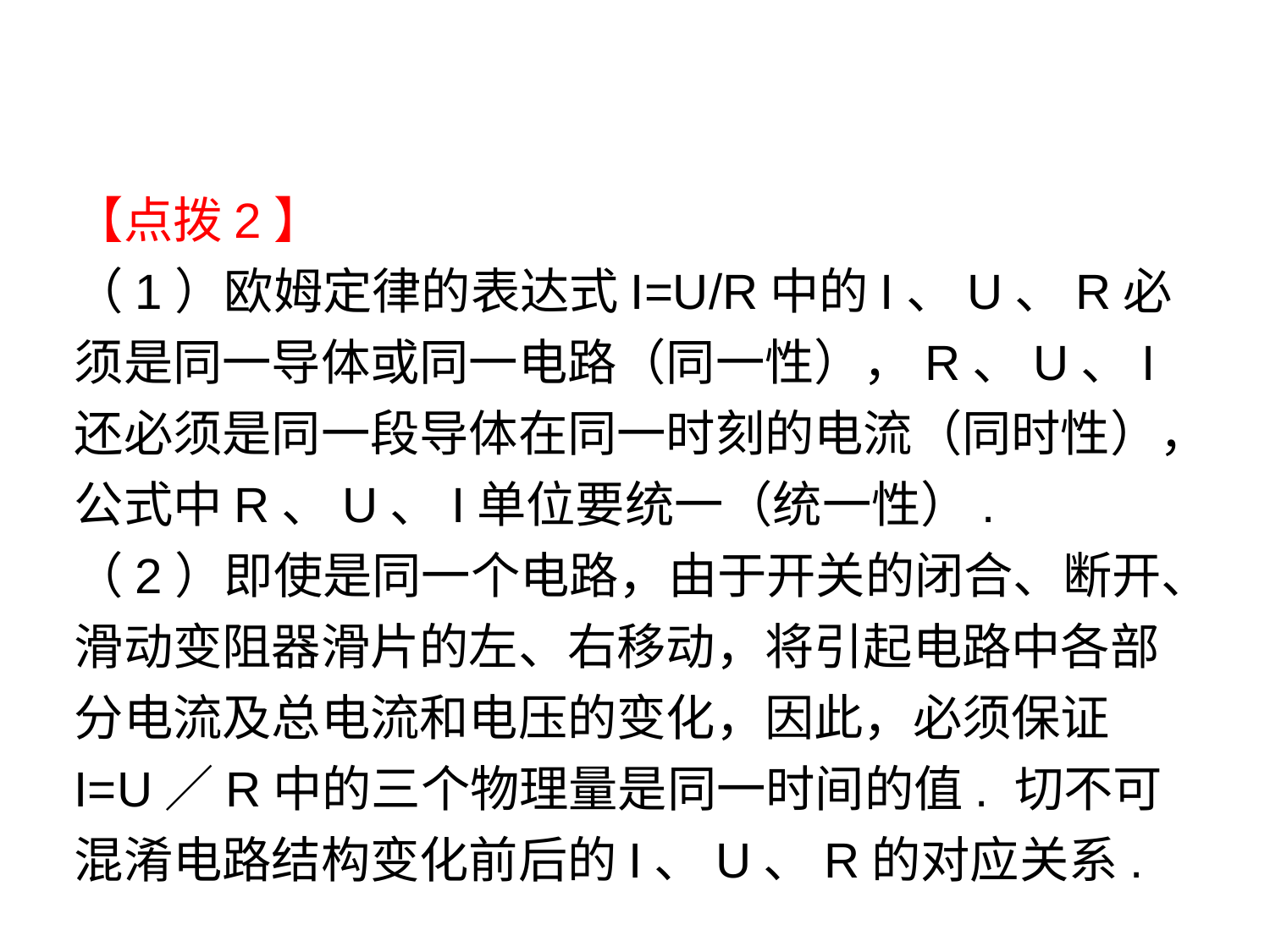

【点拨2】
（1）欧姆定律的表达式I=U/R中的I、U、R必须是同一导体或同一电路（同一性），R、U、I还必须是同一段导体在同一时刻的电流（同时性），公式中R、U、I单位要统一（统一性）.
（2）即使是同一个电路，由于开关的闭合、断开、滑动变阻器滑片的左、右移动，将引起电路中各部分电流及总电流和电压的变化，因此，必须保证I=U／R中的三个物理量是同一时间的值. 切不可混淆电路结构变化前后的I、U、R的对应关系.